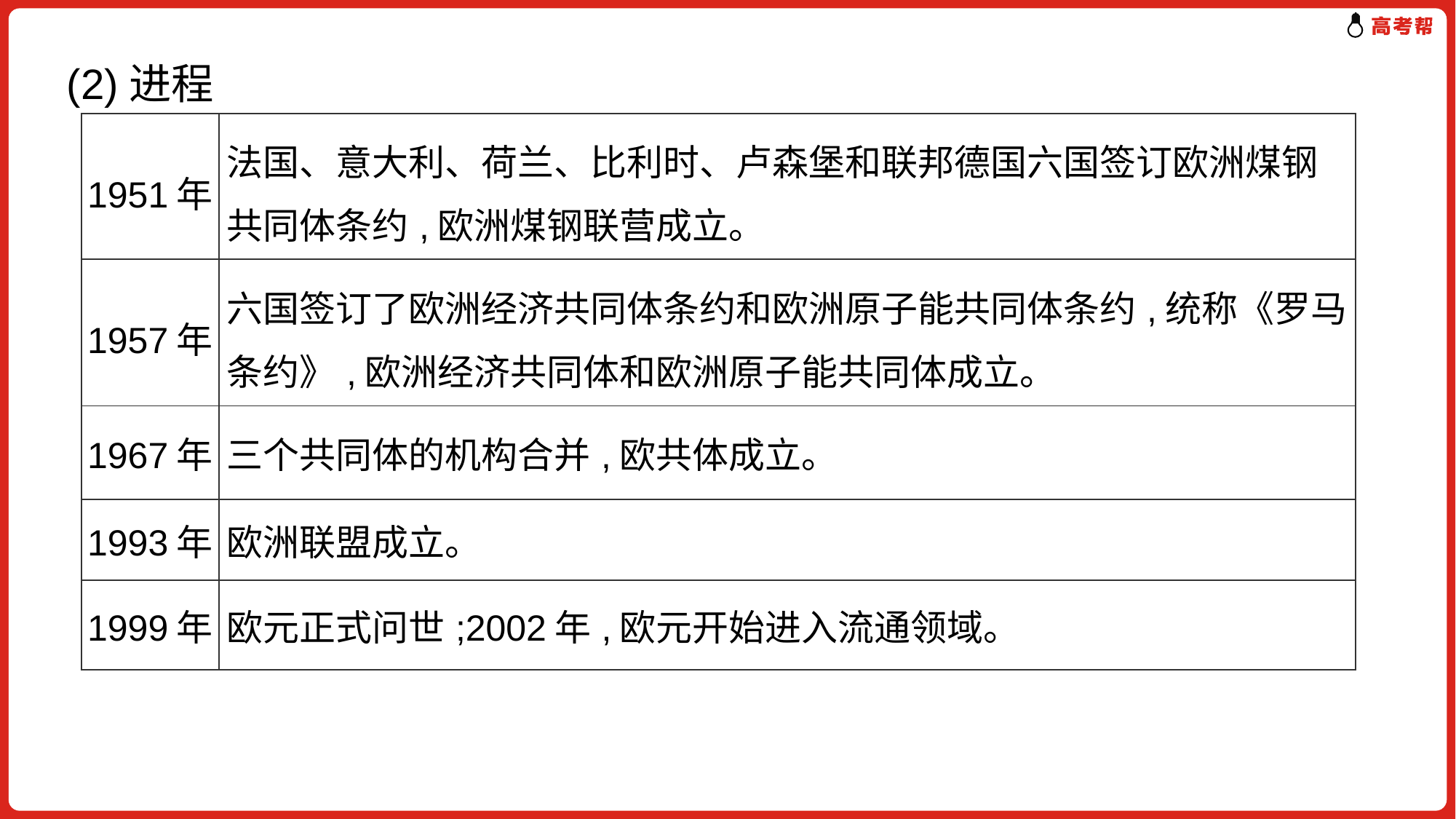

(2)进程
| 1951年 | 法国、意大利、荷兰、比利时、卢森堡和联邦德国六国签订欧洲煤钢共同体条约,欧洲煤钢联营成立。 |
| --- | --- |
| 1957年 | 六国签订了欧洲经济共同体条约和欧洲原子能共同体条约,统称《罗马条约》,欧洲经济共同体和欧洲原子能共同体成立。 |
| 1967年 | 三个共同体的机构合并,欧共体成立。 |
| 1993年 | 欧洲联盟成立。 |
| 1999年 | 欧元正式问世;2002年,欧元开始进入流通领域。 |